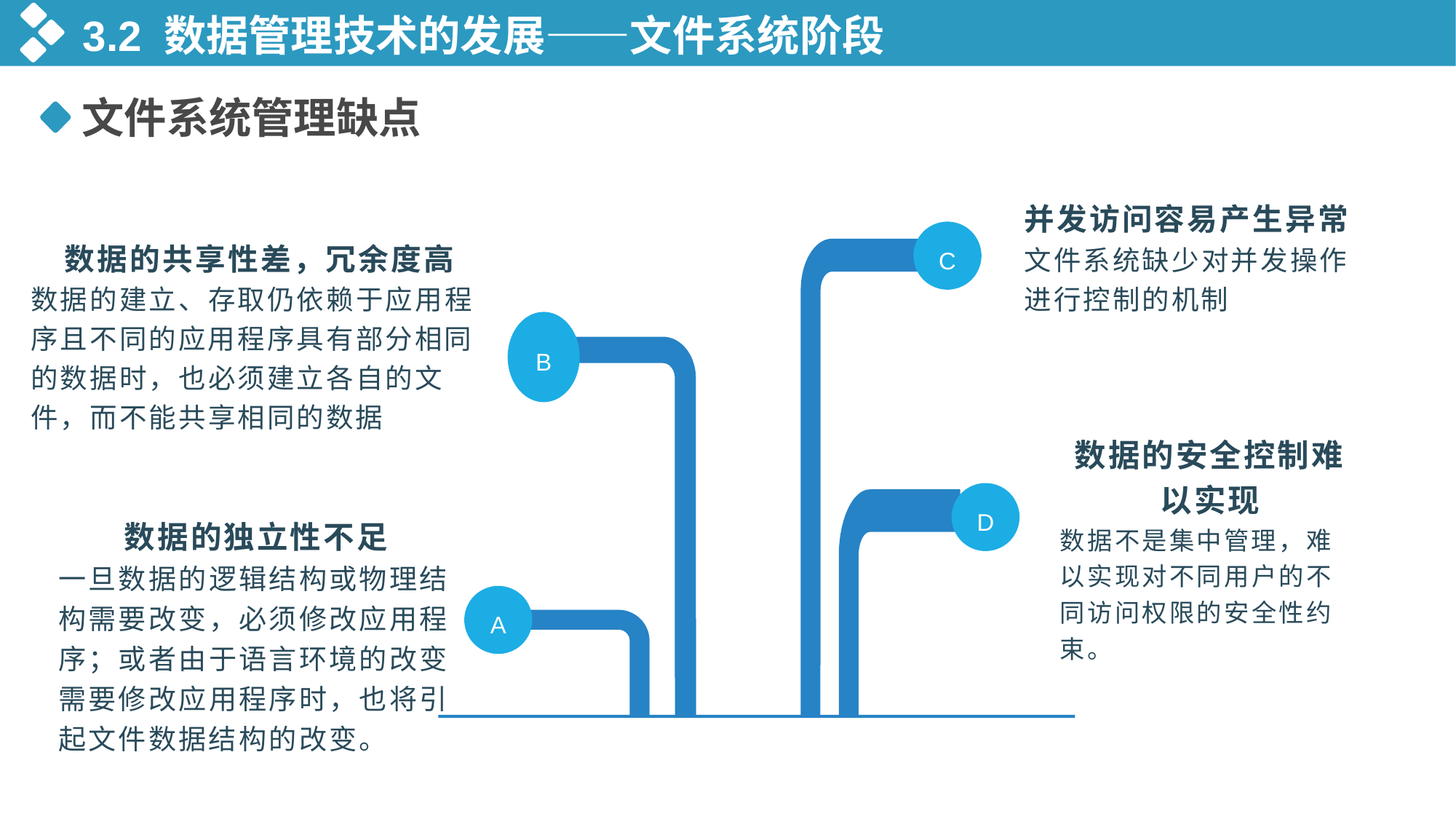

3.2 数据管理技术的发展——文件系统阶段
文件系统管理缺点

并发访问容易产生异常
文件系统缺少对并发操作进行控制的机制
数据的共享性差，冗余度高
数据的建立、存取仍依赖于应用程序且不同的应用程序具有部分相同的数据时，也必须建立各自的文件，而不能共享相同的数据
C

B

数据的安全控制难以实现
数据不是集中管理，难以实现对不同用户的不同访问权限的安全性约束。
D

数据的独立性不足
一旦数据的逻辑结构或物理结构需要改变，必须修改应用程序；或者由于语言环境的改变需要修改应用程序时，也将引起文件数据结构的改变。
A